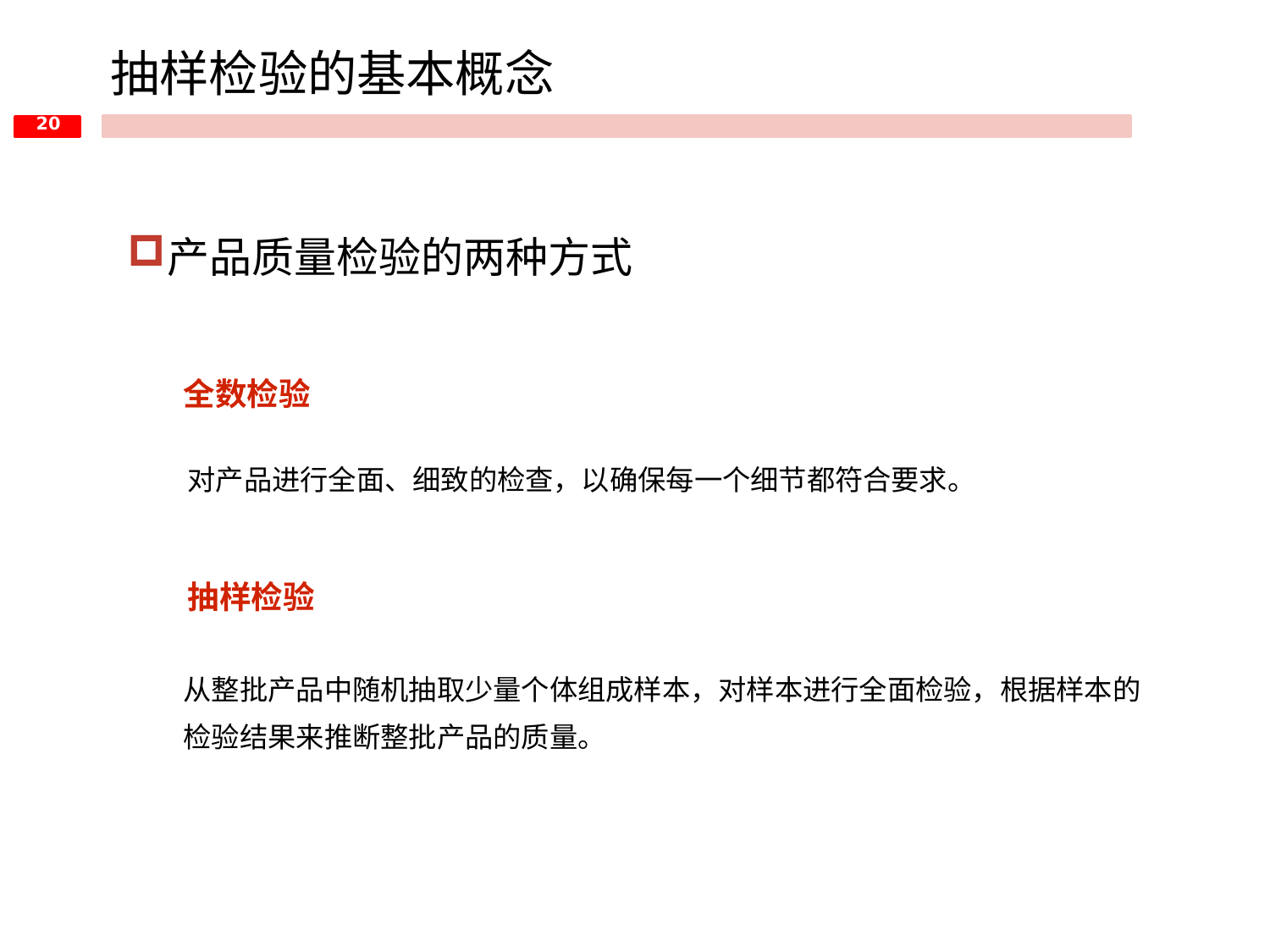

抽样检验的基本概念
20

产品质量检验的两种方式
全数检验
对产品进行全面、细致的检查，以确保每一个细节都符合要求。
抽样检验
从整批产品中随机抽取少量个体组成样本，对样本进行全面检验，根据样本的检验结果来推断整批产品的质量。